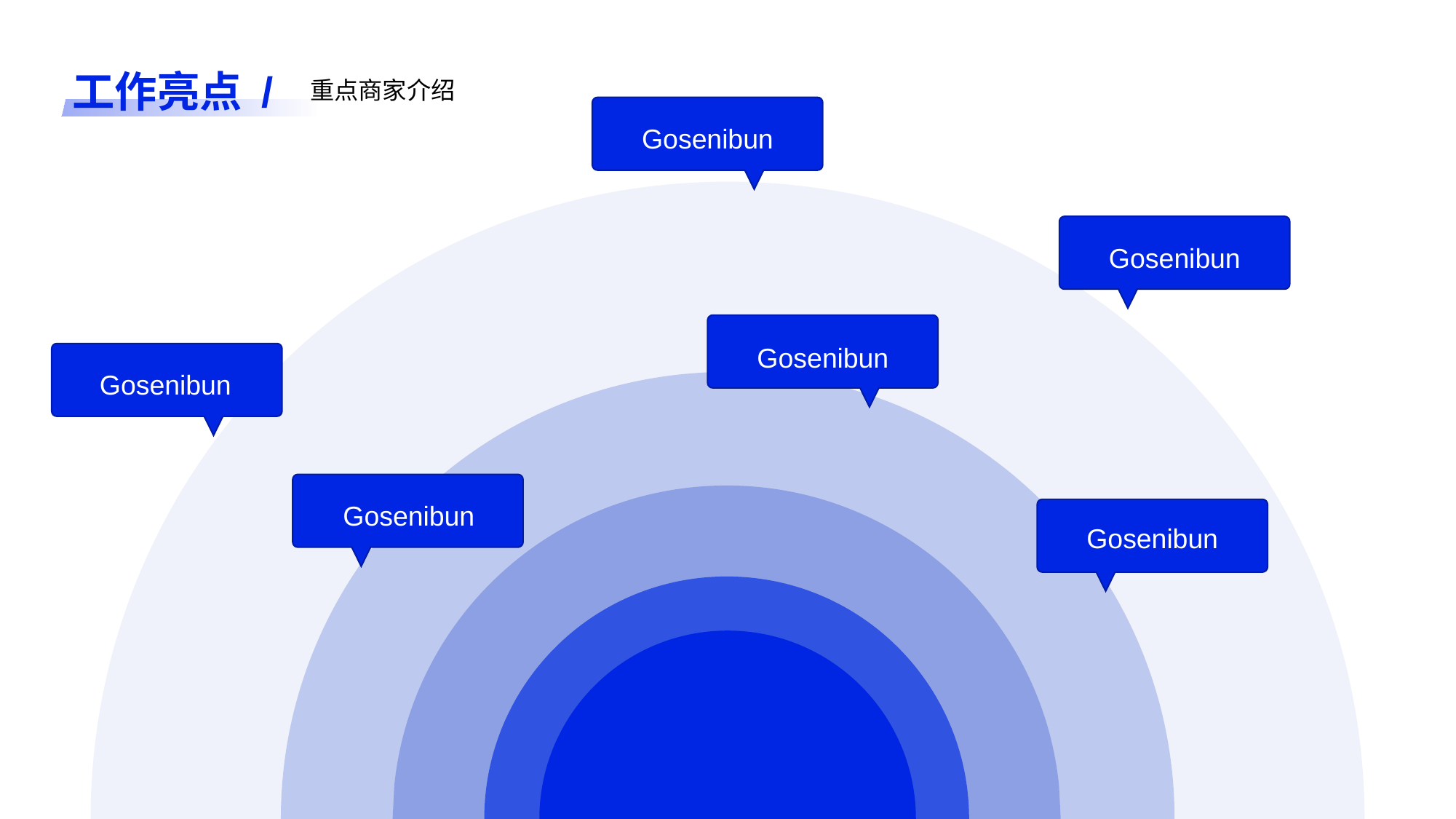

工作亮点 /
重点商家介绍

Gosenibun

Gosenibun

Gosenibun

Gosenibun

Gosenibun

Gosenibun